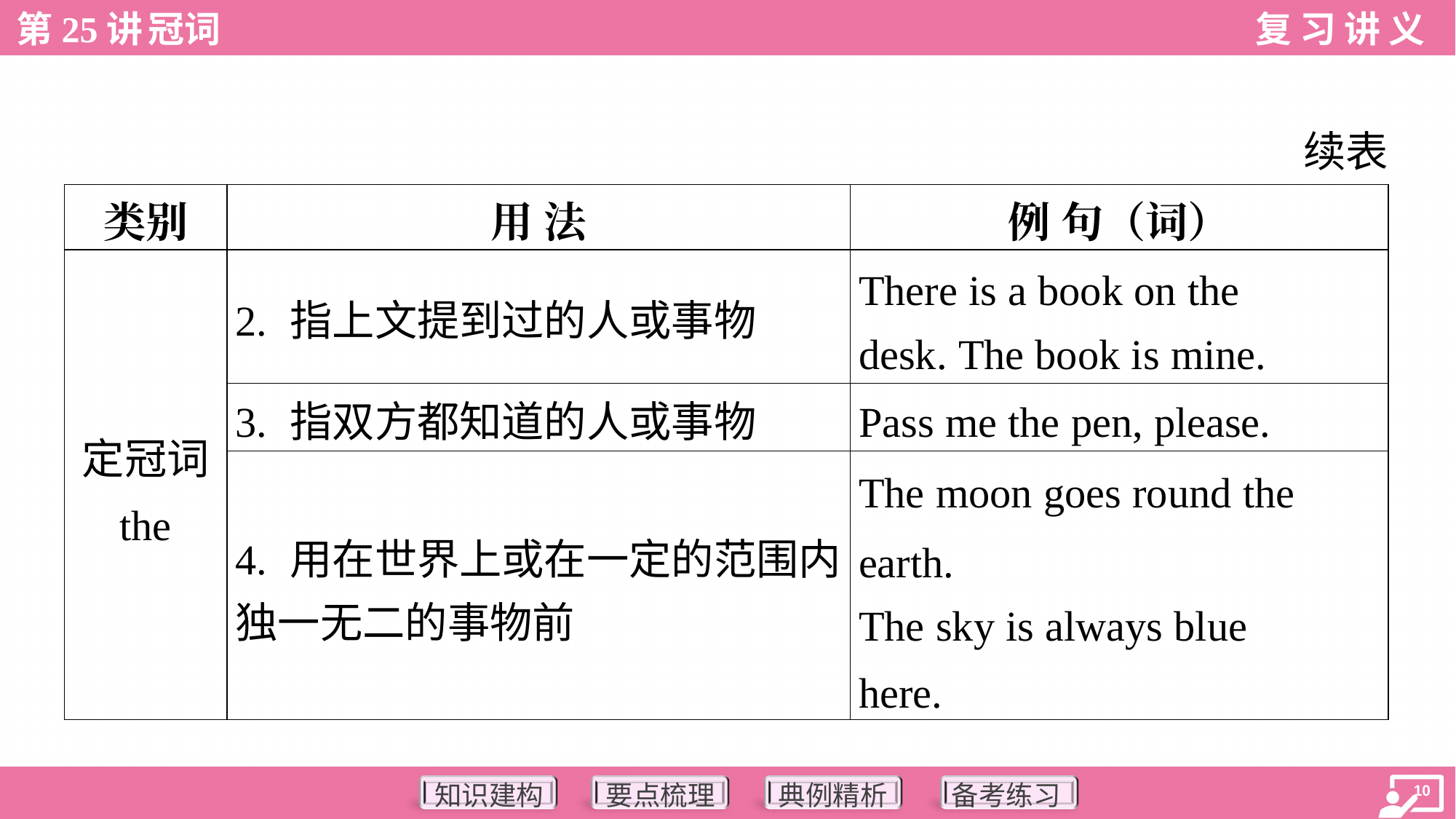

续表
| 类别 | 用 法 | 例 句（词） |
| --- | --- | --- |
| 定冠词 the | 2. 指上文提到过的人或事物 | There is a book on the desk. The book is mine. |
|  | 3. 指双方都知道的人或事物 | Pass me the pen, please. |
|  | 4. 用在世界上或在一定的范围内 独一无二的事物前 | The moon goes round the earth. The sky is always blue here. |